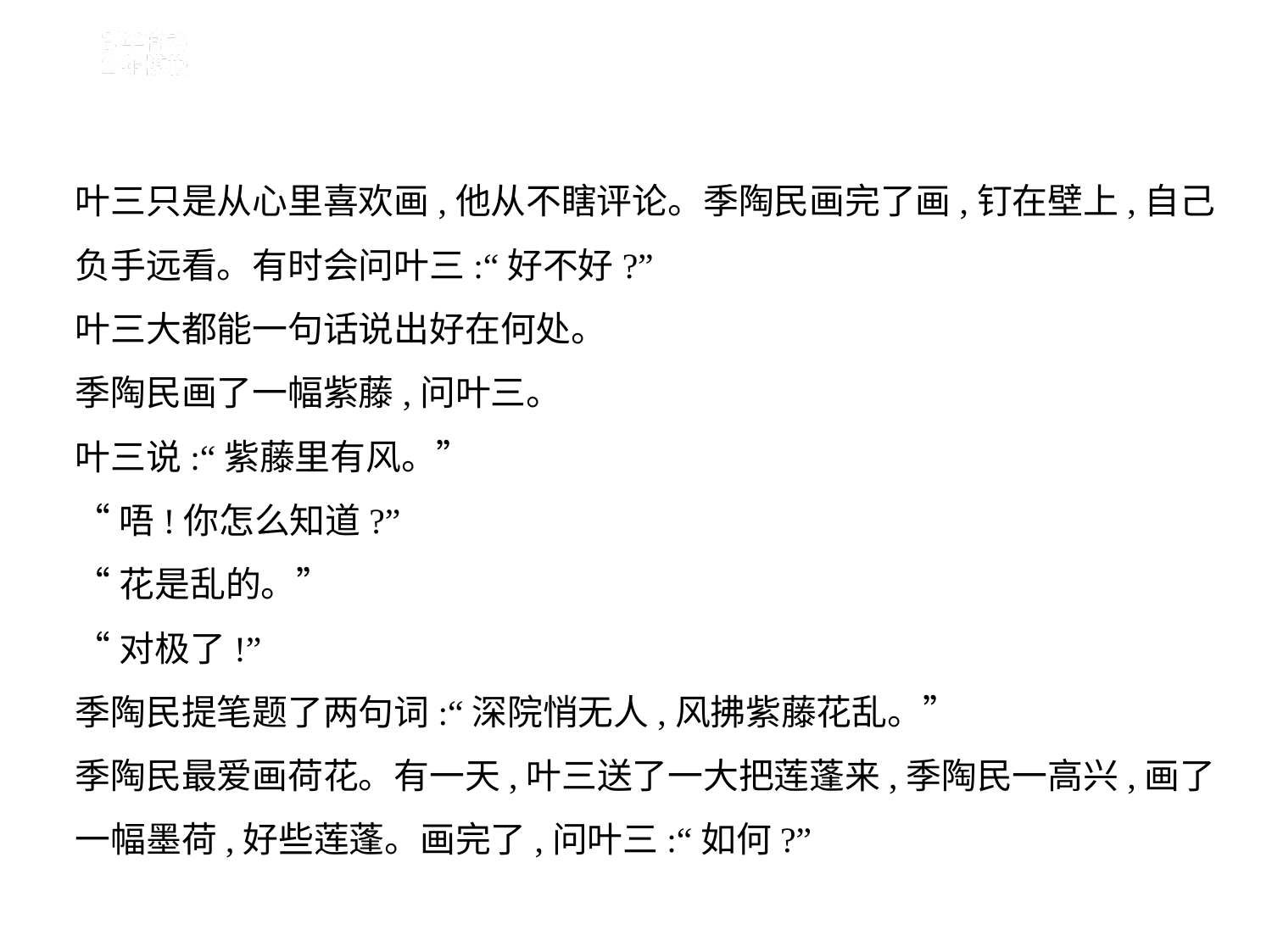

叶三只是从心里喜欢画,他从不瞎评论。季陶民画完了画,钉在壁上,自己
负手远看。有时会问叶三:“好不好?”
叶三大都能一句话说出好在何处。
季陶民画了一幅紫藤,问叶三。
叶三说:“紫藤里有风。”
“唔!你怎么知道?”
“花是乱的。”
“对极了!”
季陶民提笔题了两句词:“深院悄无人,风拂紫藤花乱。”
季陶民最爱画荷花。有一天,叶三送了一大把莲蓬来,季陶民一高兴,画了
一幅墨荷,好些莲蓬。画完了,问叶三:“如何?”